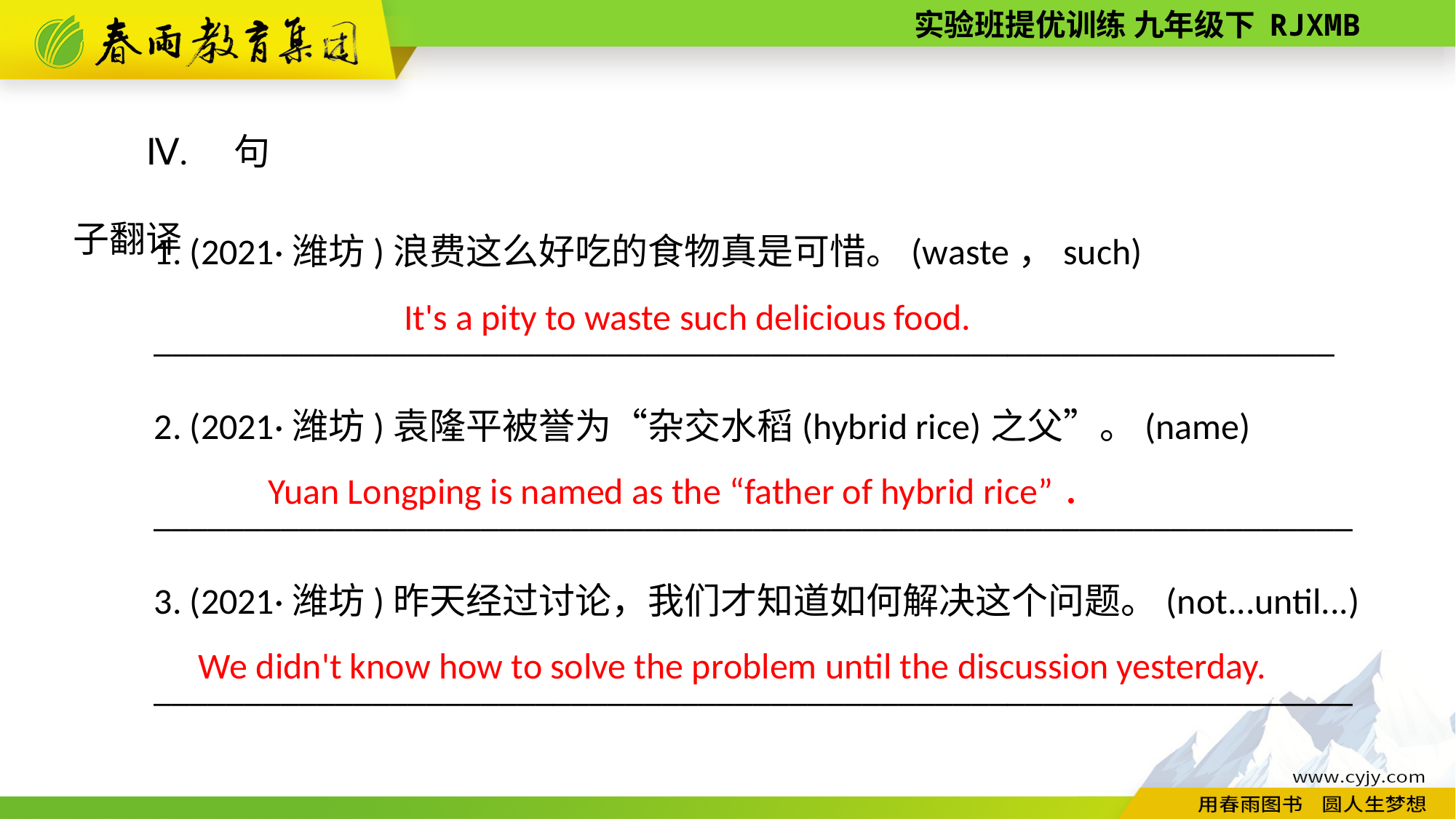

Ⅳ. 句子翻译
1. (2021·潍坊)浪费这么好吃的食物真是可惜。(waste，such)
_________________________________________________________________
2. (2021·潍坊)袁隆平被誉为“杂交水稻(hybrid rice)之父”。(name)
__________________________________________________________________
3. (2021·潍坊)昨天经过讨论，我们才知道如何解决这个问题。(not...until...)
__________________________________________________________________
It's a pity to waste such delicious food.
Yuan Longping is named as the “father of hybrid rice”．
We didn't know how to solve the problem until the discussion yesterday.